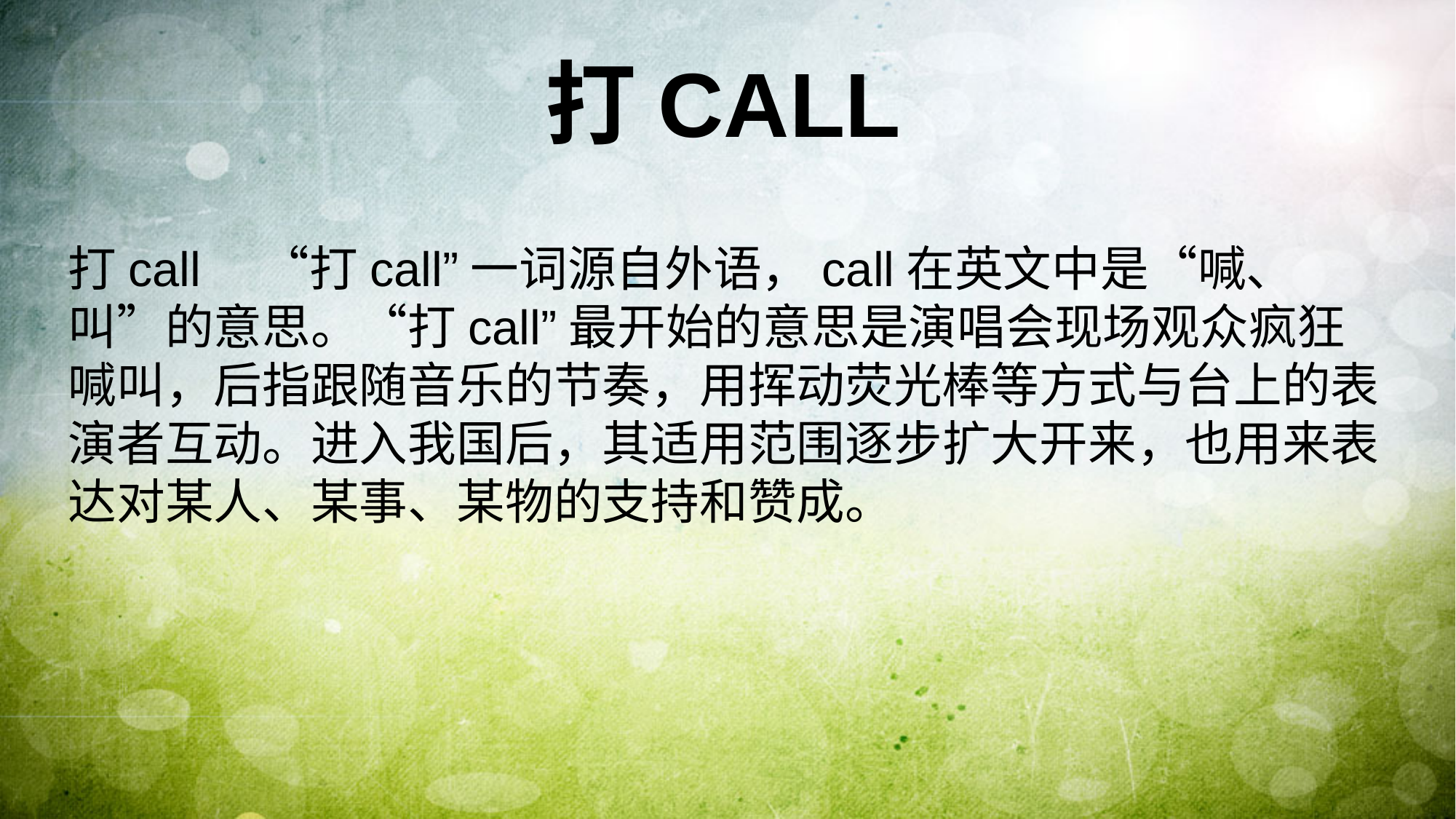

打CALL
打call　“打call”一词源自外语，call在英文中是“喊、叫”的意思。“打call”最开始的意思是演唱会现场观众疯狂喊叫，后指跟随音乐的节奏，用挥动荧光棒等方式与台上的表演者互动。进入我国后，其适用范围逐步扩大开来，也用来表达对某人、某事、某物的支持和赞成。